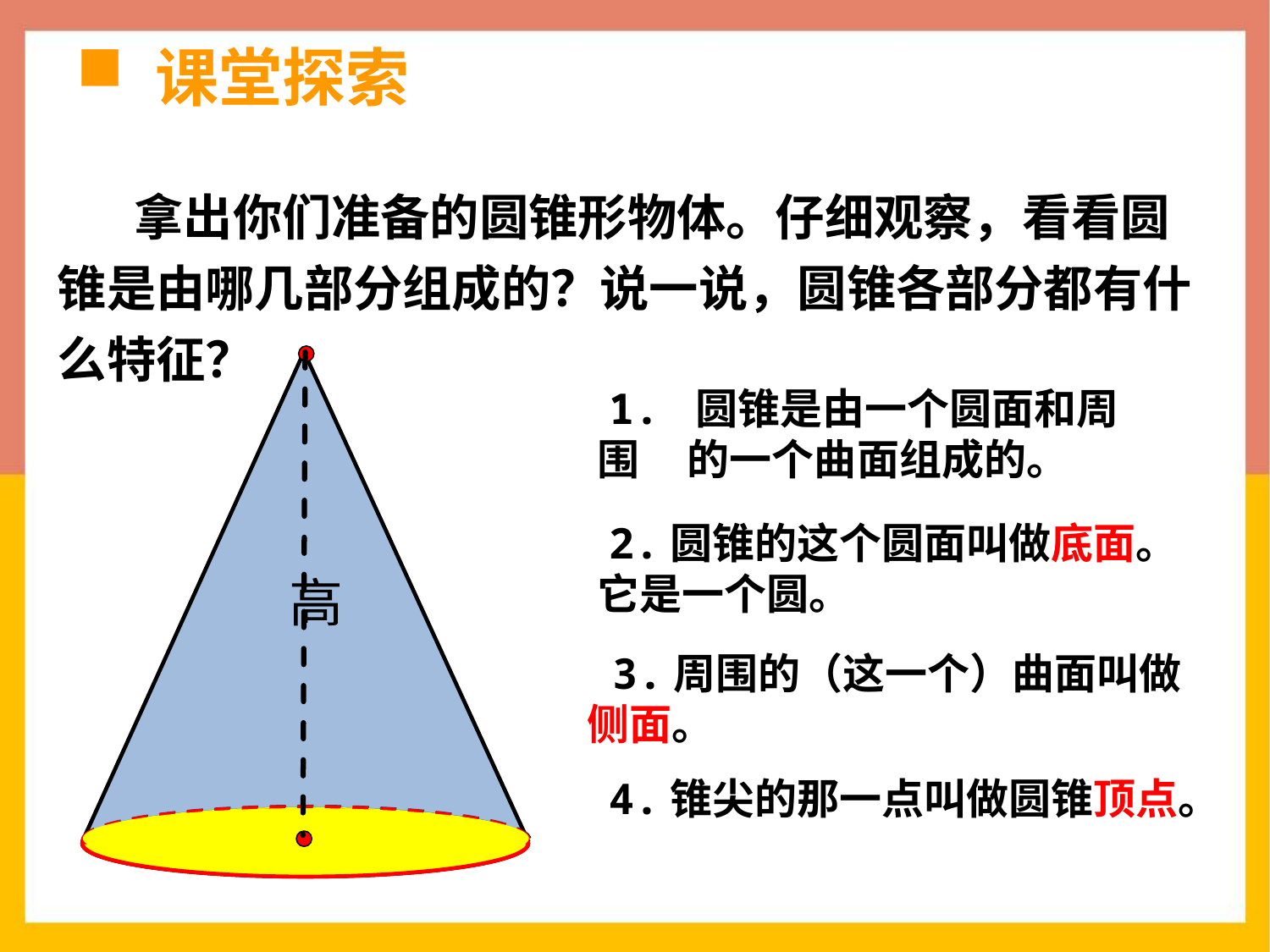

# 课堂探索
       拿出你们准备的圆锥形物体。仔细观察，看看圆锥是由哪几部分组成的？说一说，圆锥各部分都有什么特征？

 1. 圆锥是由一个圆面和周围     的一个曲面组成的。
 2.圆锥的这个圆面叫做底面。它是一个圆。
高
 3.周围的（这一个）曲面叫做侧面。
 4.锥尖的那一点叫做圆锥顶点。

底  面